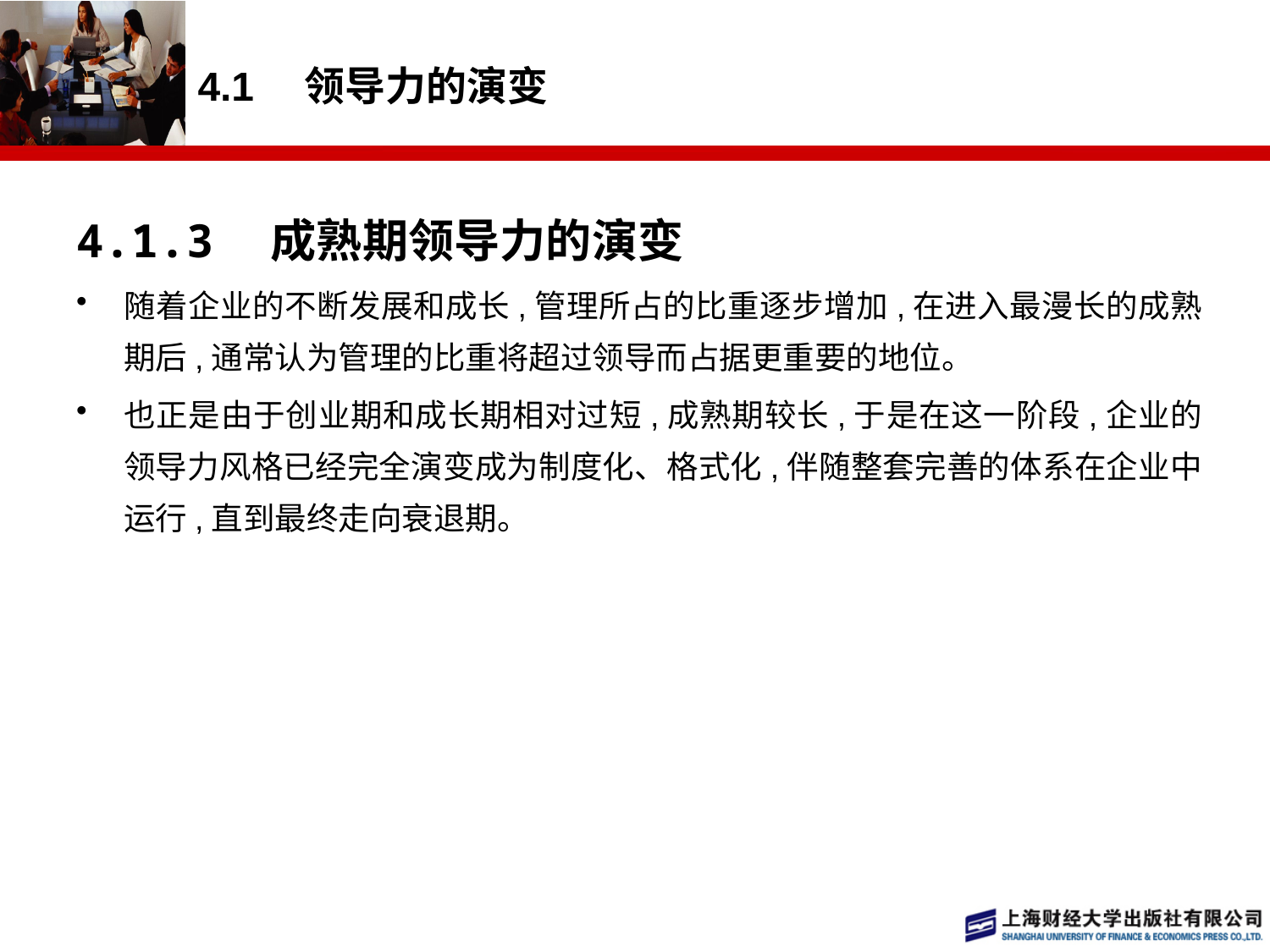

# 4.1　领导力的演变
4.1.3　成熟期领导力的演变
随着企业的不断发展和成长,管理所占的比重逐步增加,在进入最漫长的成熟期后,通常认为管理的比重将超过领导而占据更重要的地位。
也正是由于创业期和成长期相对过短,成熟期较长,于是在这一阶段,企业的领导力风格已经完全演变成为制度化、格式化,伴随整套完善的体系在企业中运行,直到最终走向衰退期。